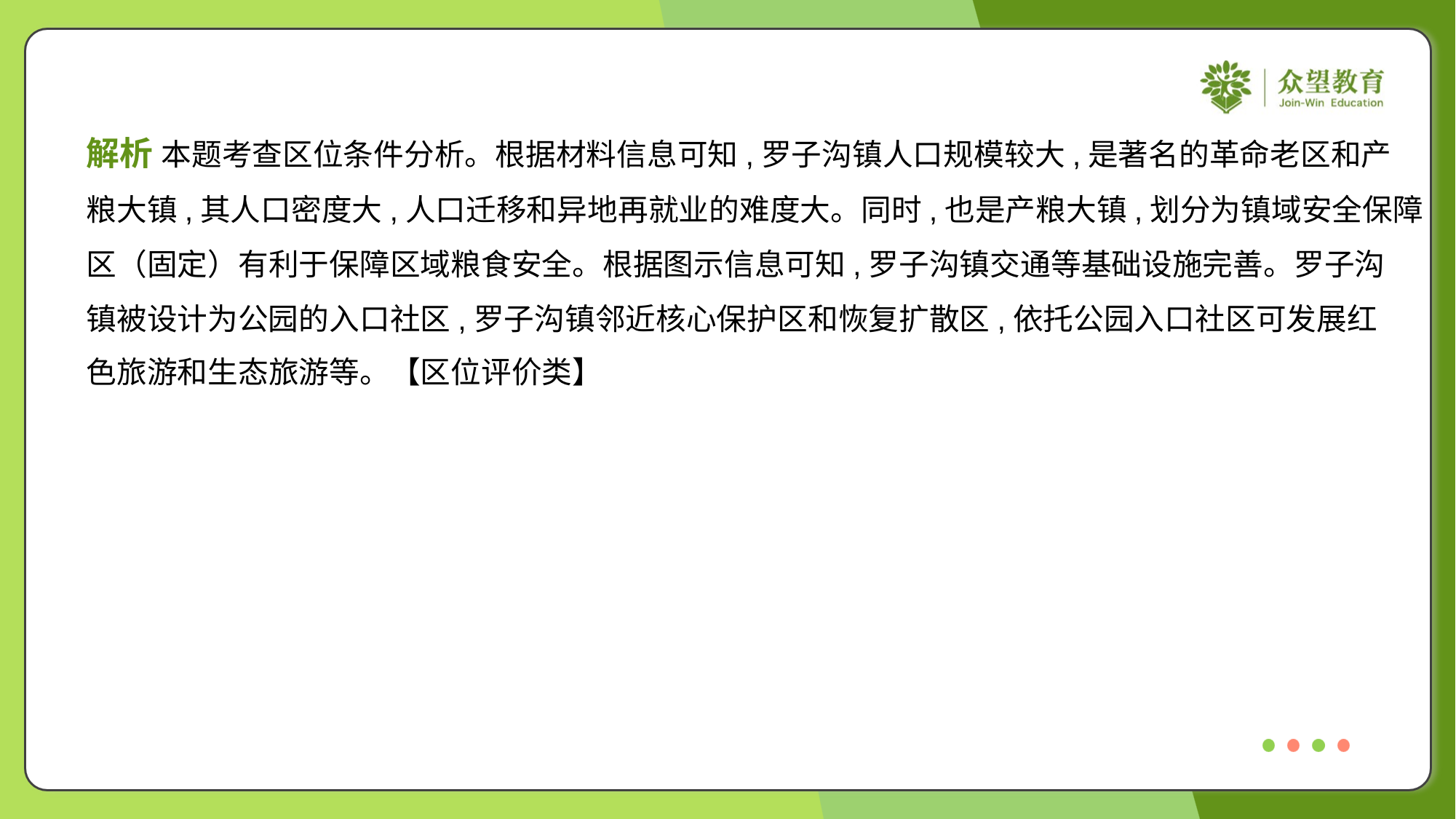

解析 本题考查区位条件分析。根据材料信息可知,罗子沟镇人口规模较大,是著名的革命老区和产
粮大镇,其人口密度大,人口迁移和异地再就业的难度大。同时,也是产粮大镇,划分为镇域安全保障
区（固定）有利于保障区域粮食安全。根据图示信息可知,罗子沟镇交通等基础设施完善。罗子沟
镇被设计为公园的入口社区,罗子沟镇邻近核心保护区和恢复扩散区,依托公园入口社区可发展红
色旅游和生态旅游等。【区位评价类】